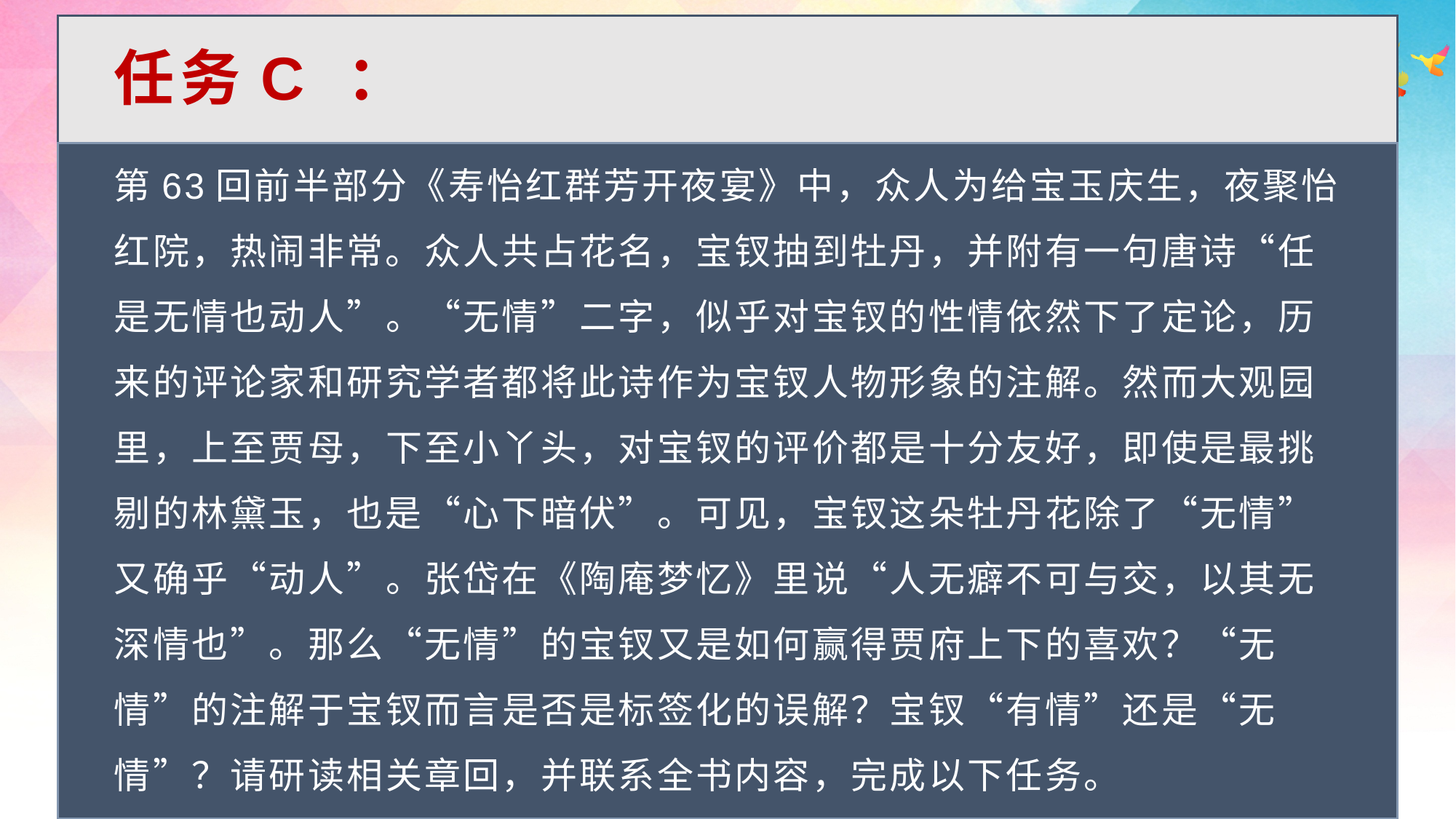

任务C ：

第63回前半部分《寿怡红群芳开夜宴》中，众人为给宝玉庆生，夜聚怡红院，热闹非常。众人共占花名，宝钗抽到牡丹，并附有一句唐诗“任是无情也动人”。“无情”二字，似乎对宝钗的性情依然下了定论，历来的评论家和研究学者都将此诗作为宝钗人物形象的注解。然而大观园里，上至贾母，下至小丫头，对宝钗的评价都是十分友好，即使是最挑剔的林黛玉，也是“心下暗伏”。可见，宝钗这朵牡丹花除了“无情”又确乎“动人”。张岱在《陶庵梦忆》里说“人无癖不可与交，以其无深情也”。那么“无情”的宝钗又是如何赢得贾府上下的喜欢？“无情”的注解于宝钗而言是否是标签化的误解？宝钗“有情”还是“无情”？请研读相关章回，并联系全书内容，完成以下任务。